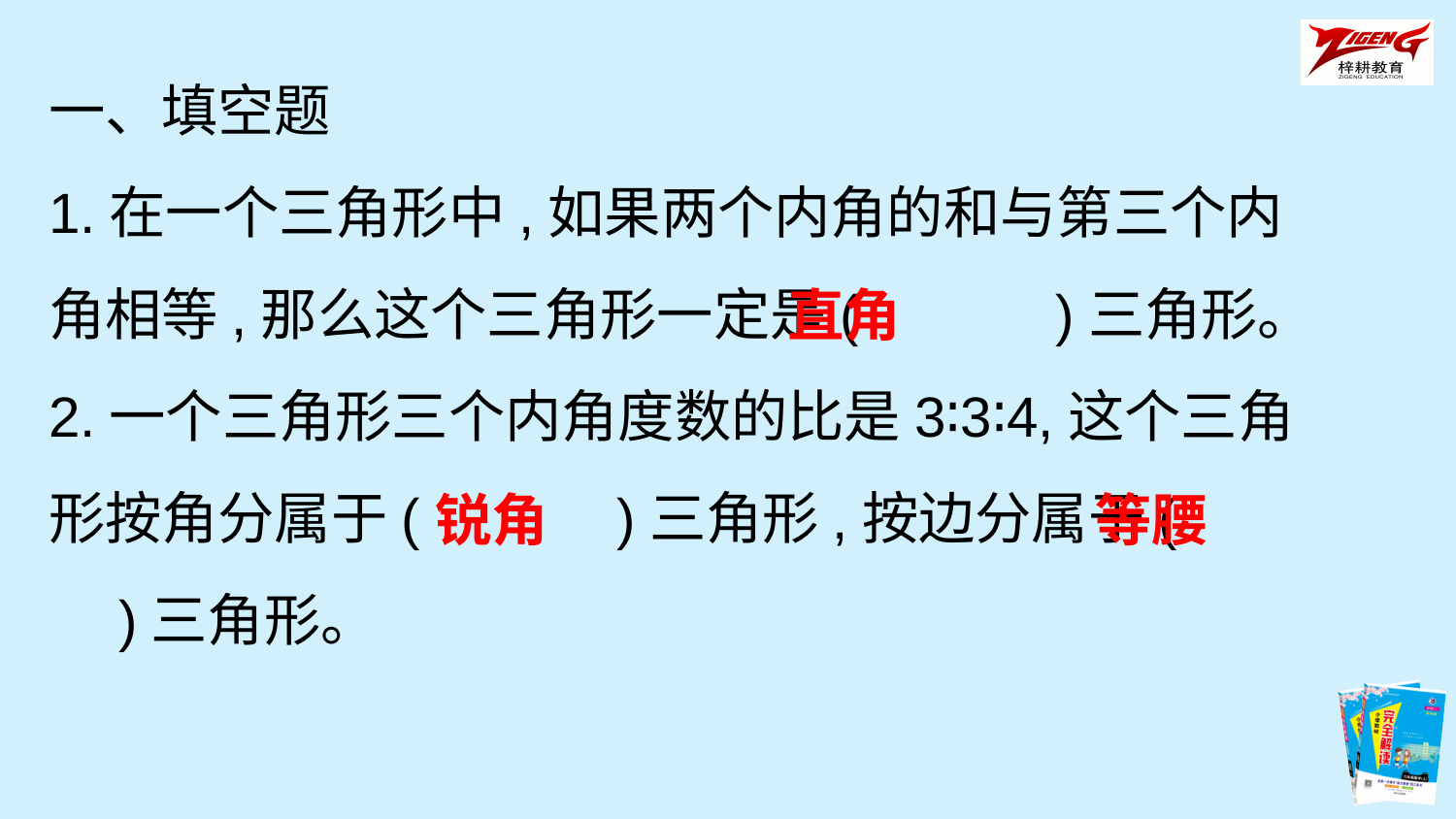

一、填空题
1.在一个三角形中,如果两个内角的和与第三个内角相等,那么这个三角形一定是(　　　)三角形。
2.一个三角形三个内角度数的比是3∶3∶4,这个三角形按角分属于(　　　)三角形,按边分属于(　　　)三角形。
直角
锐角
等腰